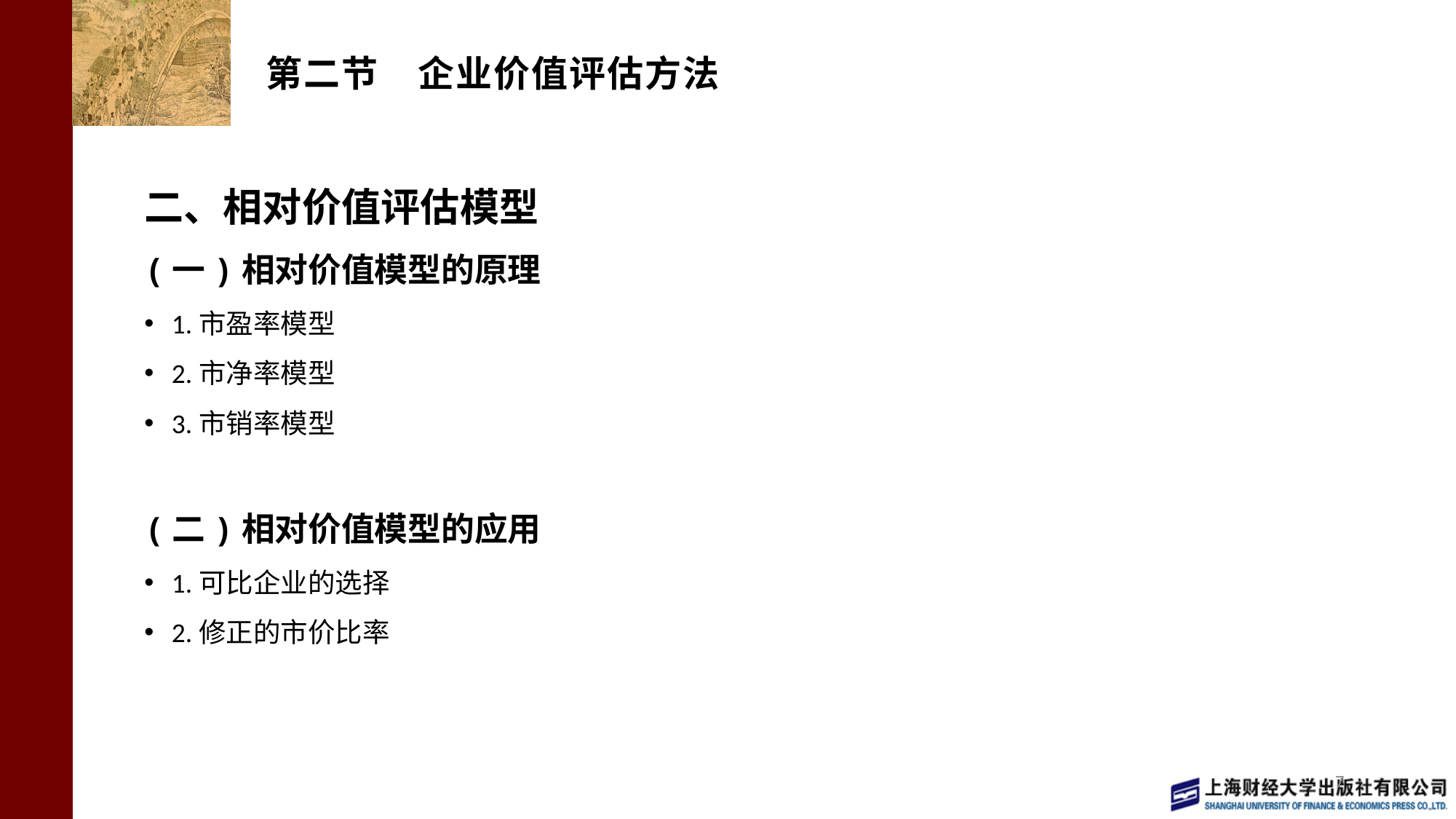

# 第二节    企业价值评估方法
二、相对价值评估模型
(一)相对价值模型的原理
1.市盈率模型
2.市净率模型
3.市销率模型

(二)相对价值模型的应用
1.可比企业的选择
2.修正的市价比率
7